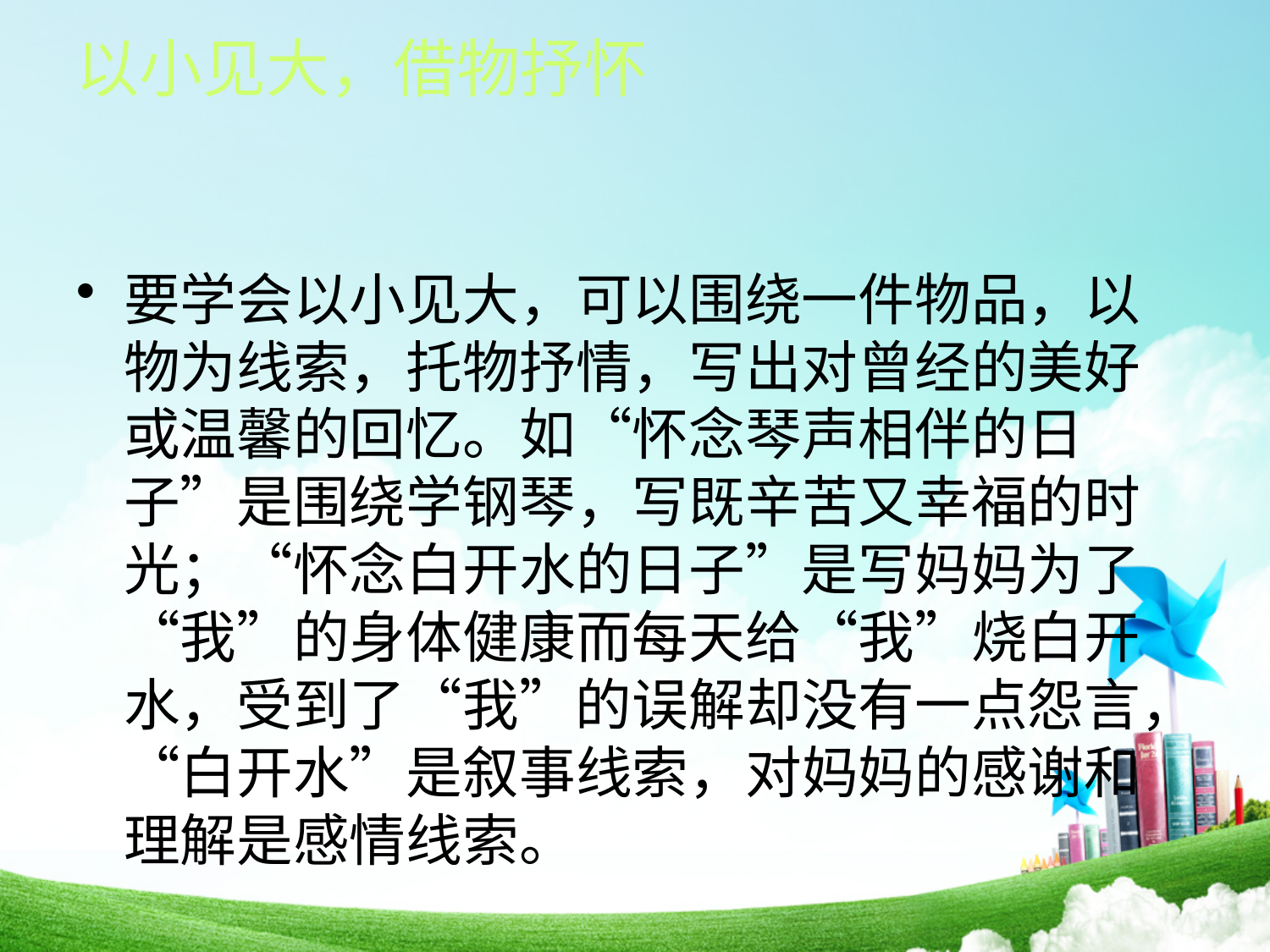

# 以小见大，借物抒怀

要学会以小见大，可以围绕一件物品，以物为线索，托物抒情，写出对曾经的美好或温馨的回忆。如“怀念琴声相伴的日子”是围绕学钢琴，写既辛苦又幸福的时光；“怀念白开水的日子”是写妈妈为了“我”的身体健康而每天给“我”烧白开水，受到了“我”的误解却没有一点怨言，“白开水”是叙事线索，对妈妈的感谢和理解是感情线索。